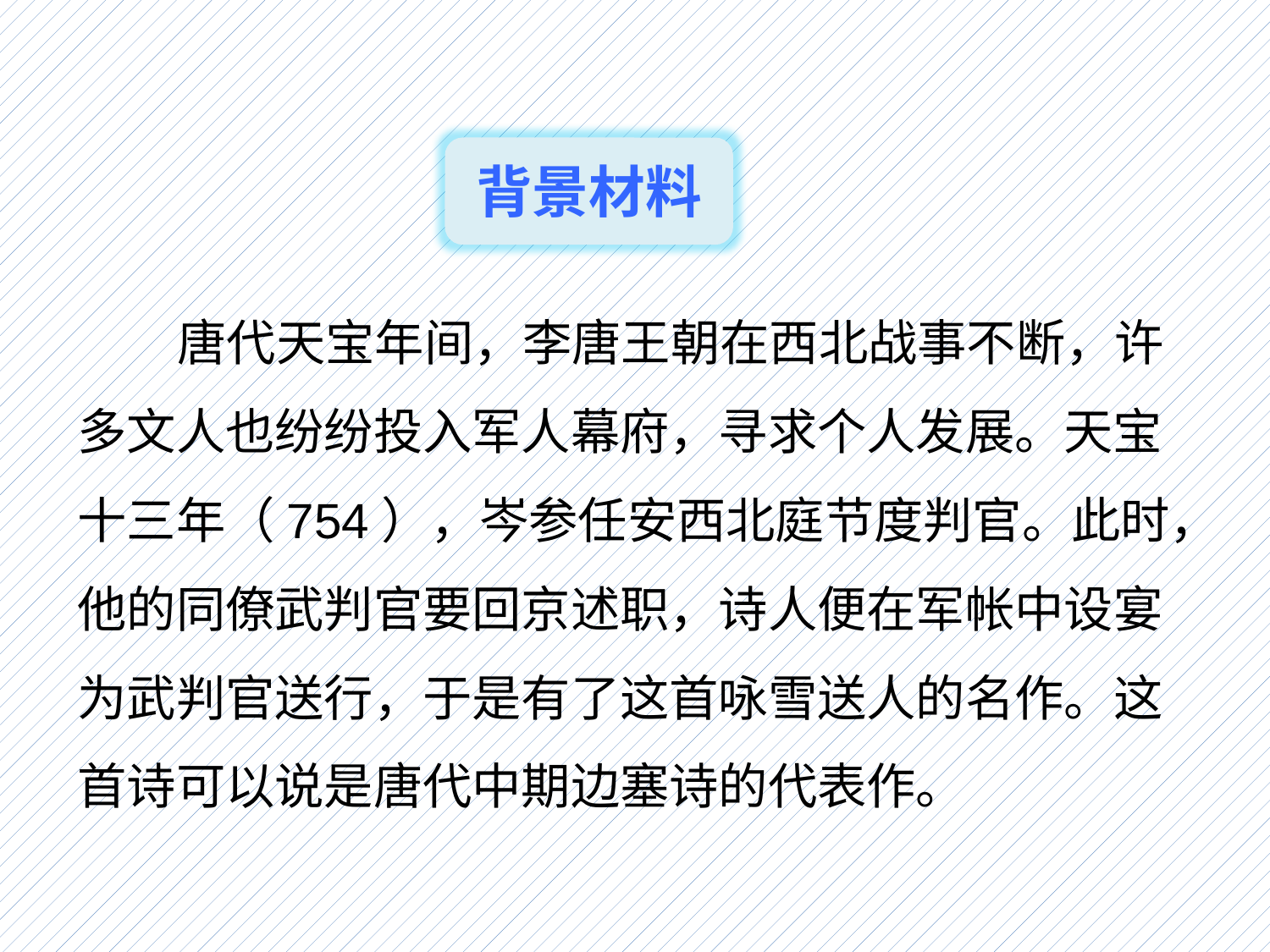

背景材料
唐代天宝年间，李唐王朝在西北战事不断，许多文人也纷纷投入军人幕府，寻求个人发展。天宝十三年（754），岑参任安西北庭节度判官。此时，他的同僚武判官要回京述职，诗人便在军帐中设宴为武判官送行，于是有了这首咏雪送人的名作。这首诗可以说是唐代中期边塞诗的代表作。